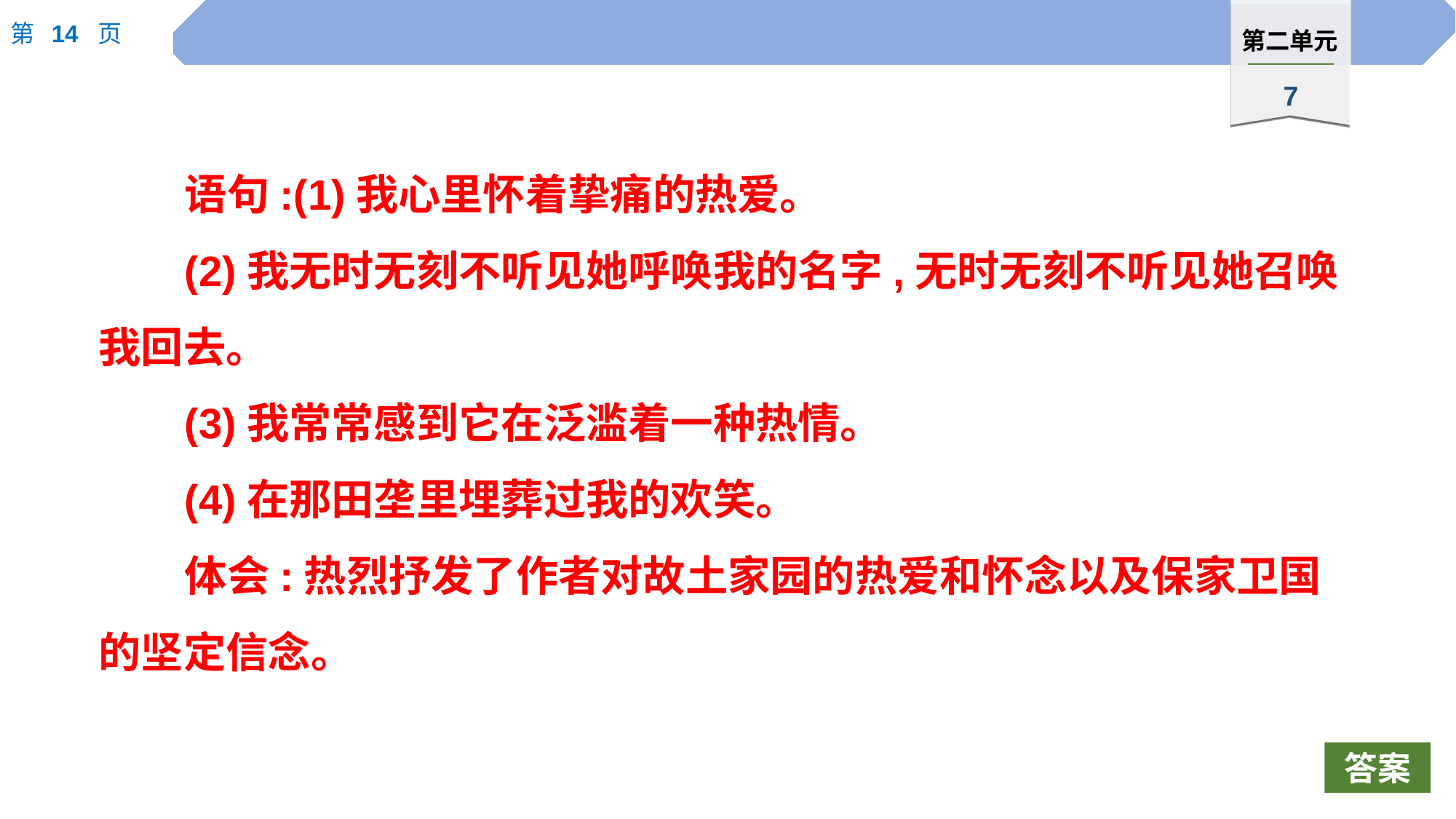

语句:(1)我心里怀着挚痛的热爱。
(2)我无时无刻不听见她呼唤我的名字,无时无刻不听见她召唤我回去。
(3)我常常感到它在泛滥着一种热情。
(4)在那田垄里埋葬过我的欢笑。
体会:热烈抒发了作者对故土家园的热爱和怀念以及保家卫国的坚定信念。
答案